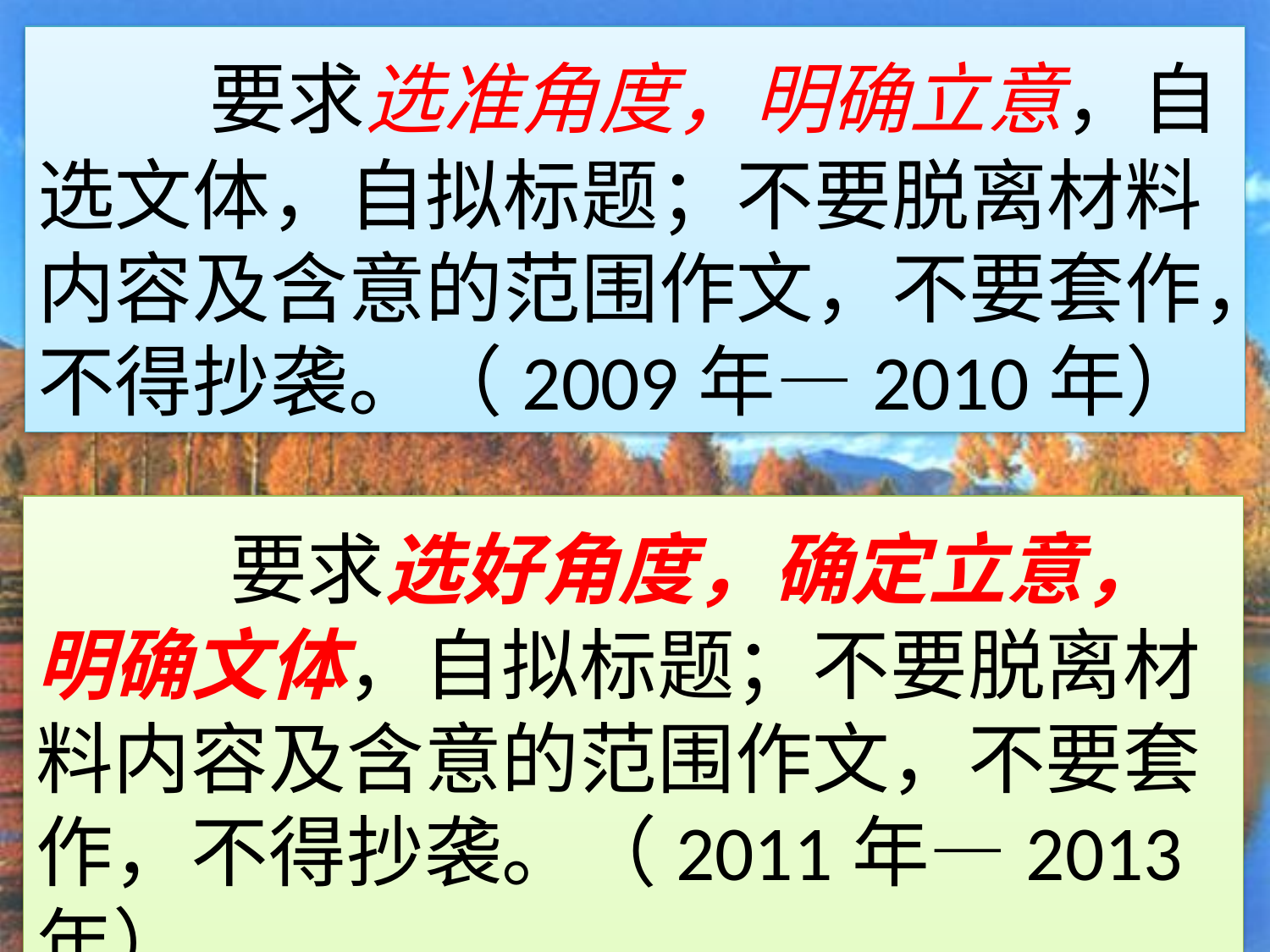

要求选准角度，明确立意，自选文体，自拟标题；不要脱离材料内容及含意的范围作文，不要套作，不得抄袭。（2009年—2010年）
        要求选好角度，确定立意，明确文体，自拟标题；不要脱离材料内容及含意的范围作文，不要套作，不得抄袭。（2011年—2013年）